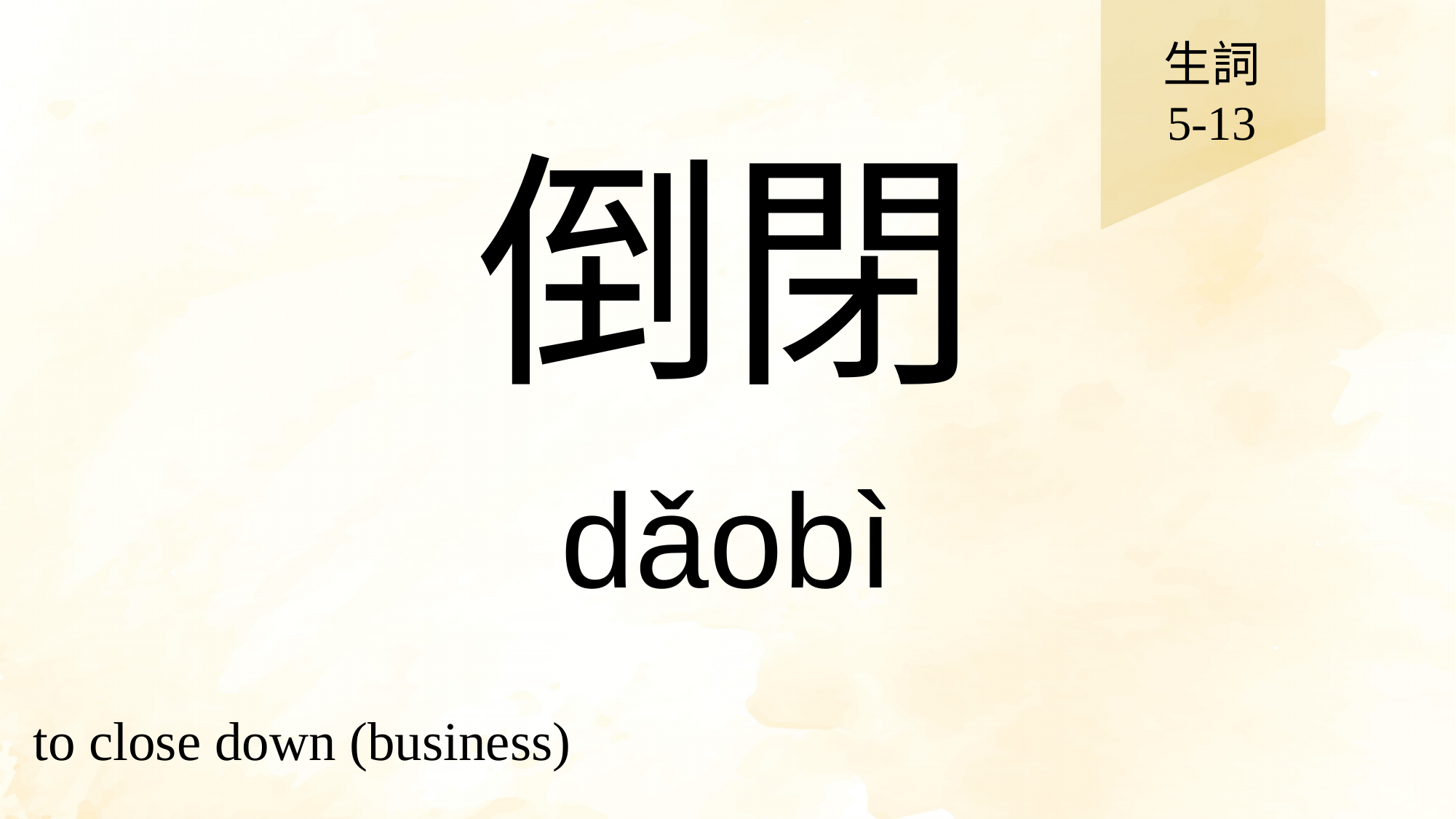

生詞
5-13
# 倒閉
dǎobì
to close down (business)